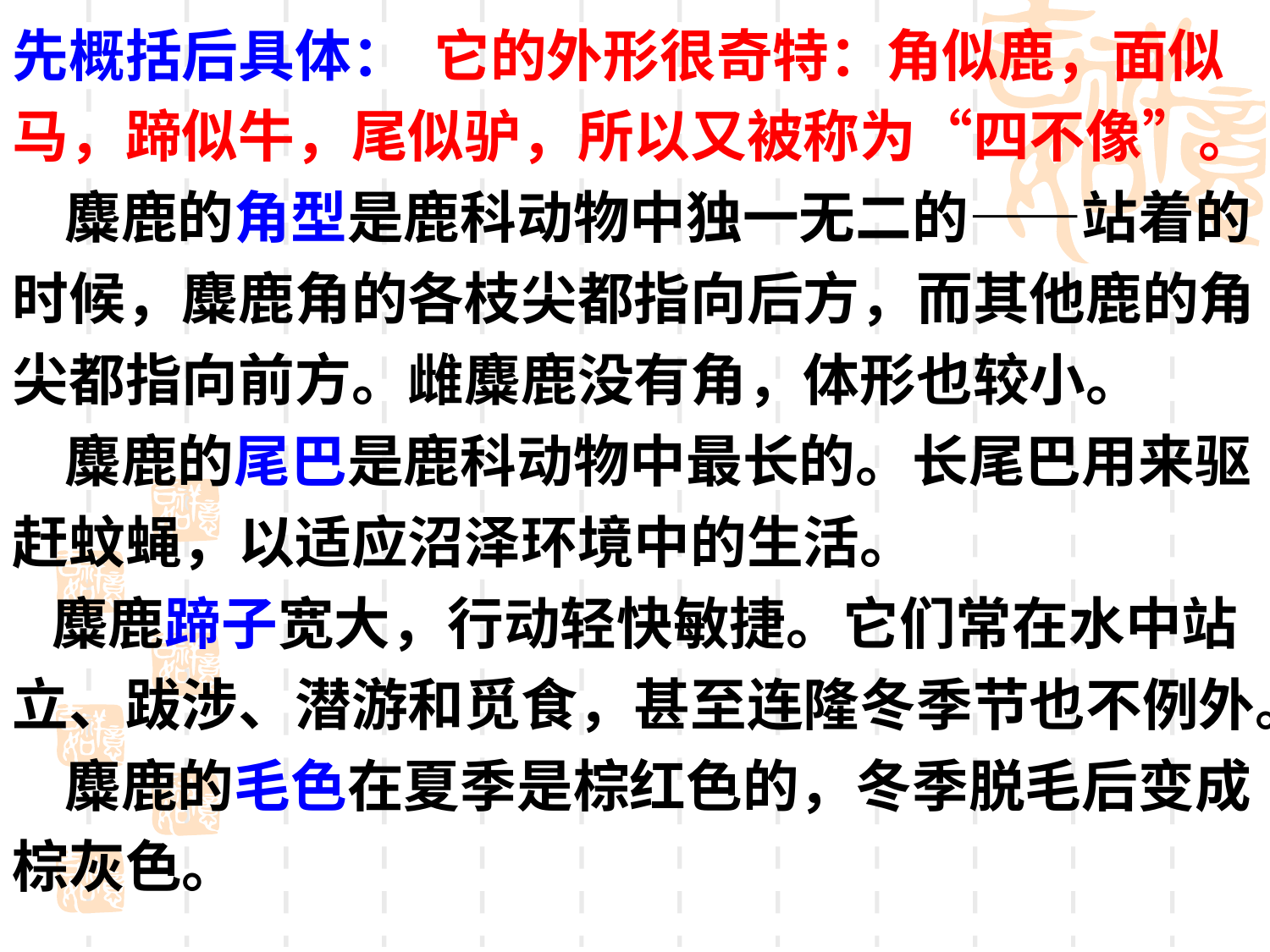

先概括后具体：  它的外形很奇特：角似鹿，面似马，蹄似牛，尾似驴，所以又被称为“四不像”。
   麋鹿的角型是鹿科动物中独一无二的——站着的时候，麋鹿角的各枝尖都指向后方，而其他鹿的角尖都指向前方。雌麋鹿没有角，体形也较小。
   麋鹿的尾巴是鹿科动物中最长的。长尾巴用来驱赶蚊蝇，以适应沼泽环境中的生活。
  麋鹿蹄子宽大，行动轻快敏捷。它们常在水中站立、跋涉、潜游和觅食，甚至连隆冬季节也不例外。
   麋鹿的毛色在夏季是棕红色的，冬季脱毛后变成棕灰色。